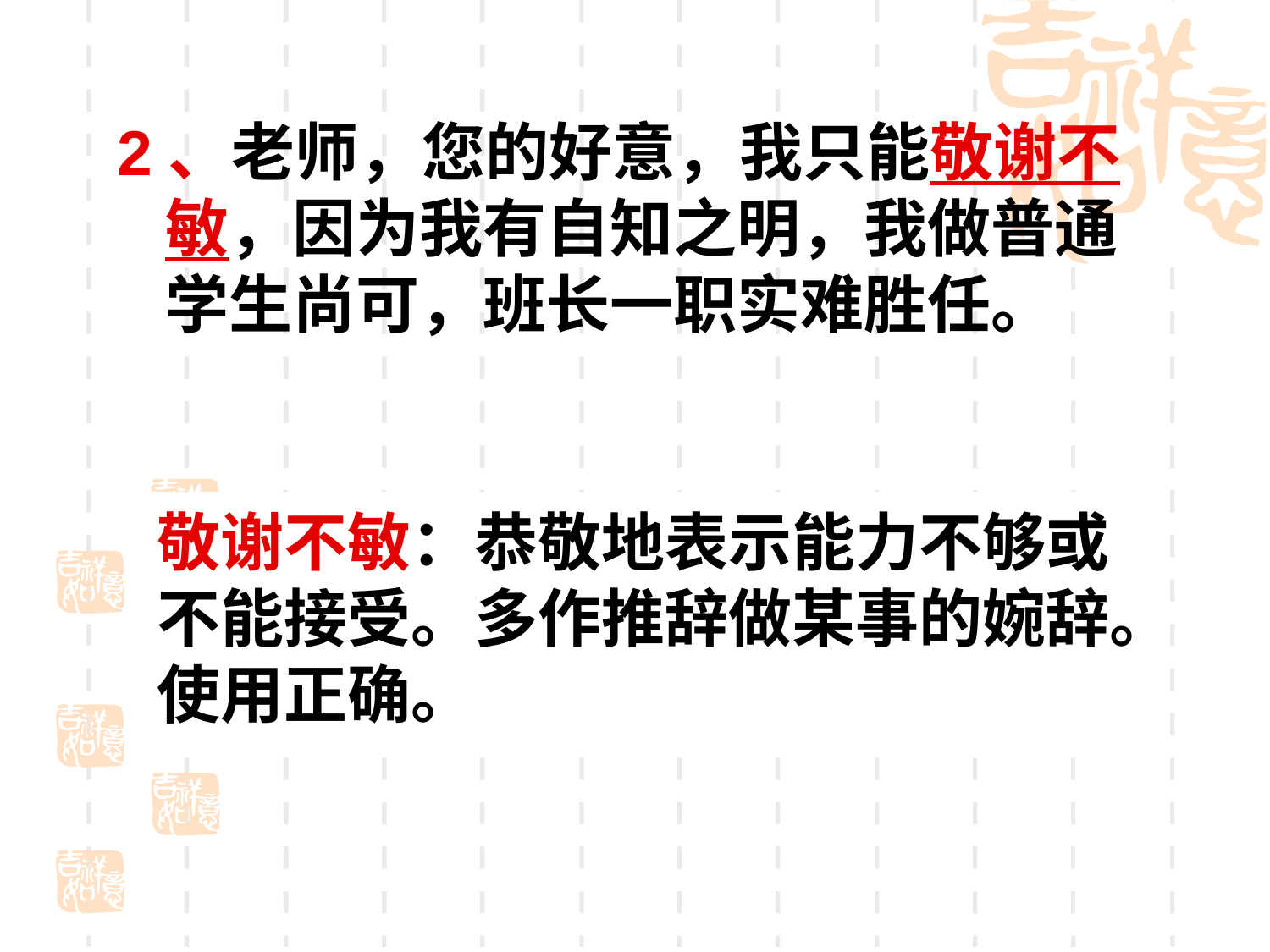

2、老师，您的好意，我只能敬谢不敏，因为我有自知之明，我做普通学生尚可，班长一职实难胜任。

敬谢不敏：恭敬地表示能力不够或不能接受。多作推辞做某事的婉辞。使用正确。